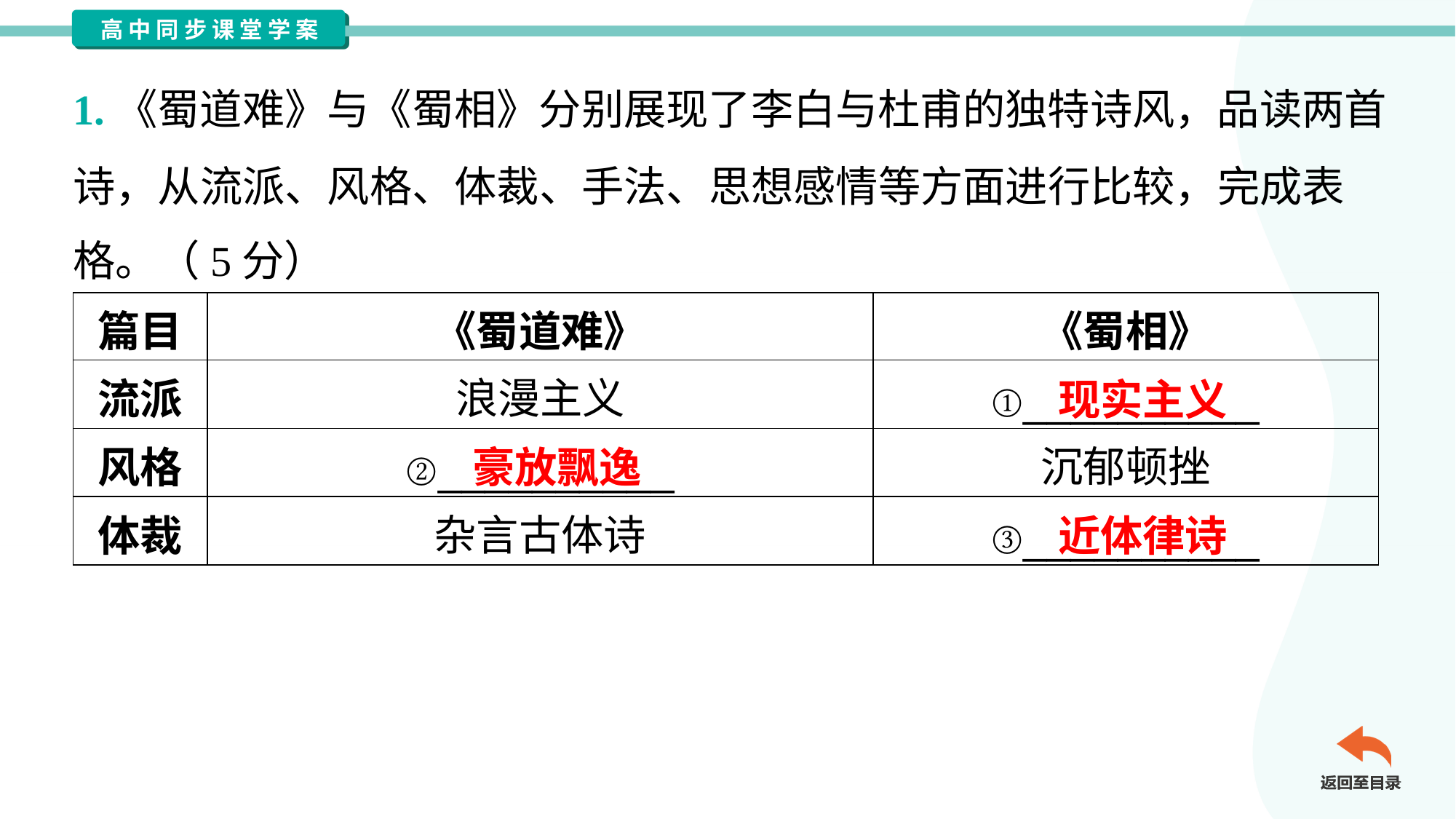

1.《蜀道难》与《蜀相》分别展现了李白与杜甫的独特诗风，品读两首
诗，从流派、风格、体裁、手法、思想感情等方面进行比较，完成表
格。（5分）
| 篇目 | 《蜀道难》 | 《蜀相》 |
| --- | --- | --- |
| 流派 | 浪漫主义 | ①\_\_\_\_\_\_\_\_\_\_ |
| 风格 | ②\_\_\_\_\_\_\_\_\_\_ | 沉郁顿挫 |
| 体裁 | 杂言古体诗 | ③\_\_\_\_\_\_\_\_\_\_ |
现实主义
豪放飘逸
近体律诗